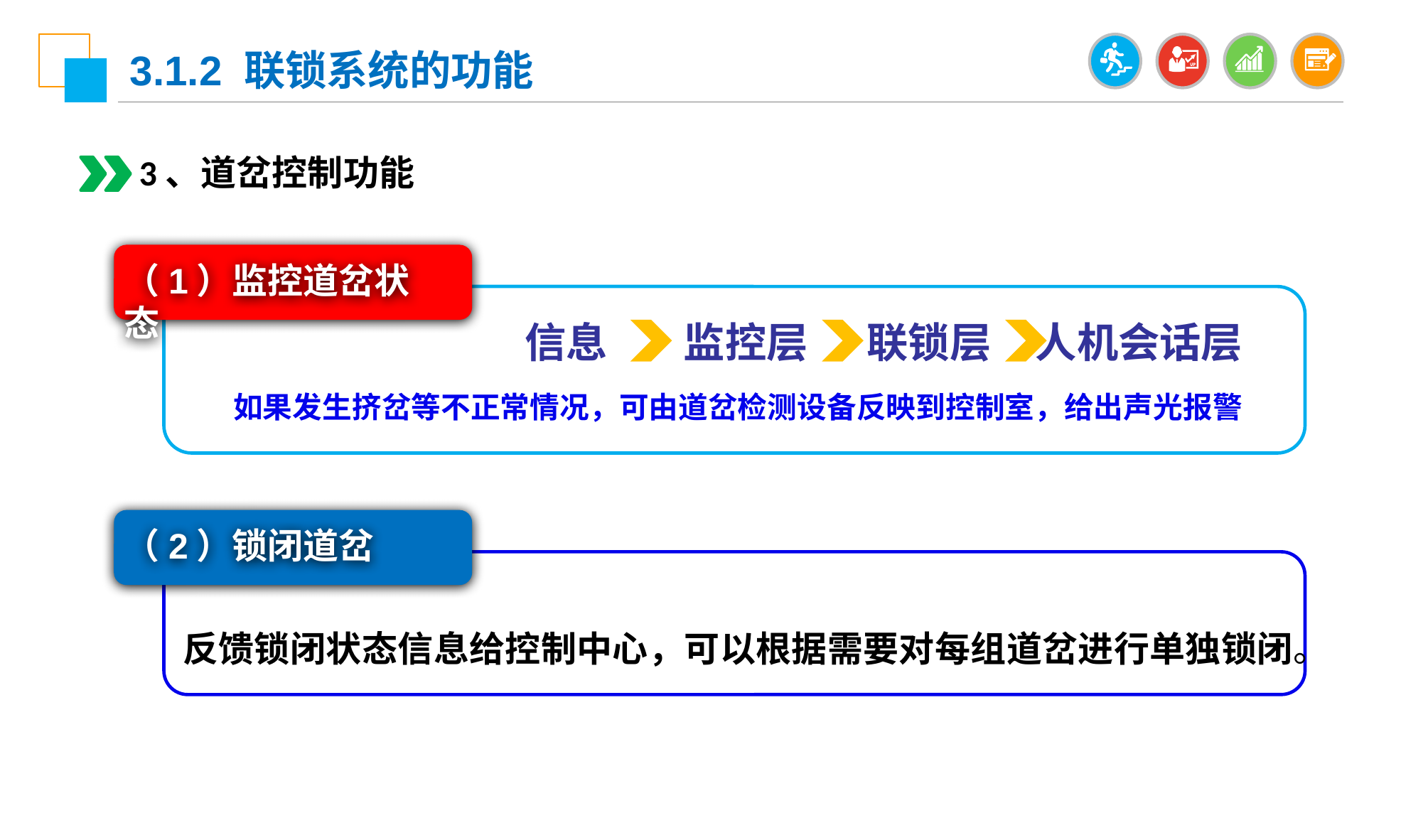

3.1.2 联锁系统的功能
3、道岔控制功能

（1）监控道岔状态

如果发生挤岔等不正常情况，可由道岔检测设备反映到控制室，给出声光报警
信息
监控层
联锁层
人机会话层

（2）锁闭道岔

反馈锁闭状态信息给控制中心，可以根据需要对每组道岔进行单独锁闭。